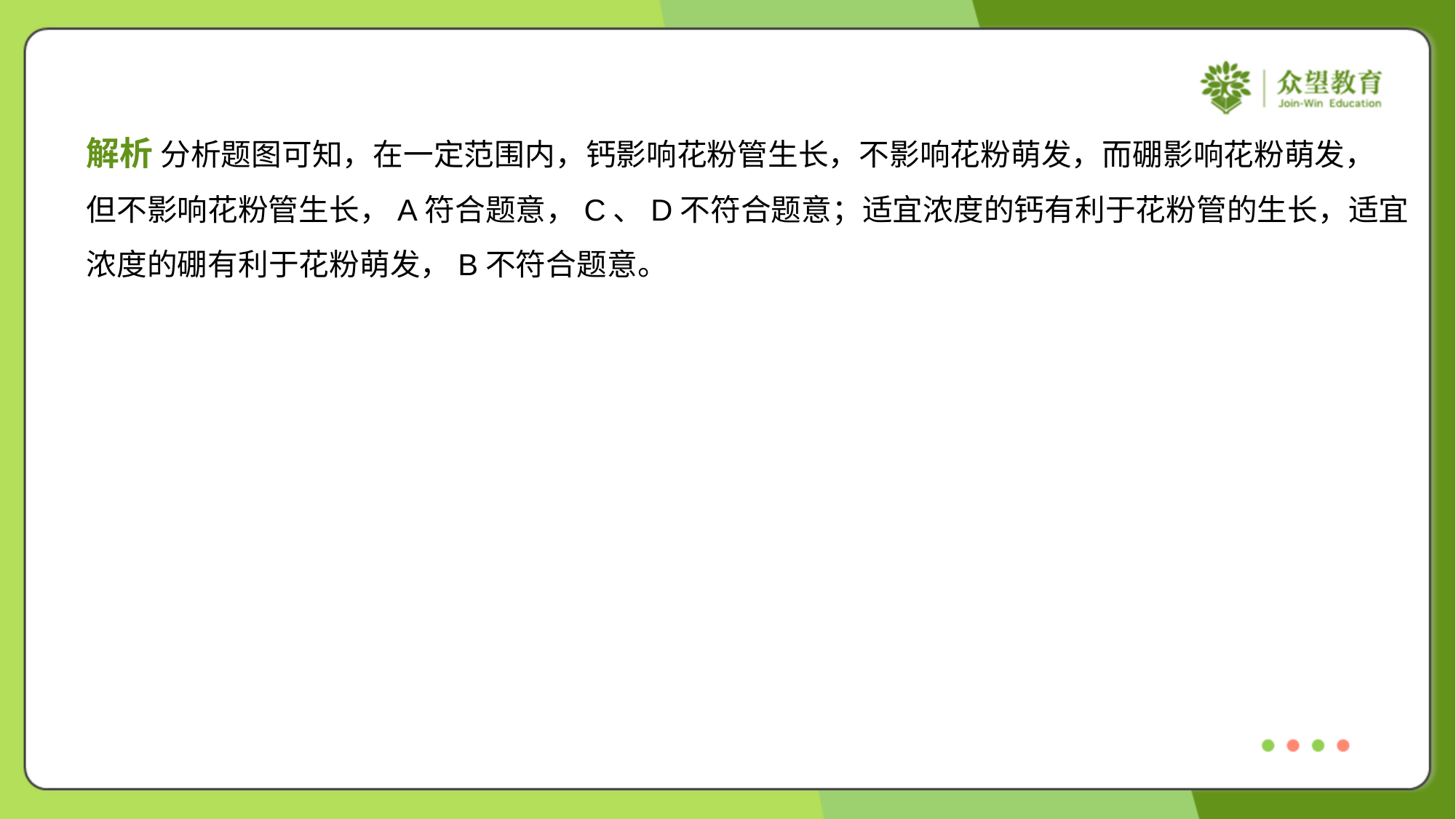

解析 分析题图可知，在一定范围内，钙影响花粉管生长，不影响花粉萌发，而硼影响花粉萌发，
但不影响花粉管生长，A符合题意，C、D不符合题意；适宜浓度的钙有利于花粉管的生长，适宜
浓度的硼有利于花粉萌发，B不符合题意。